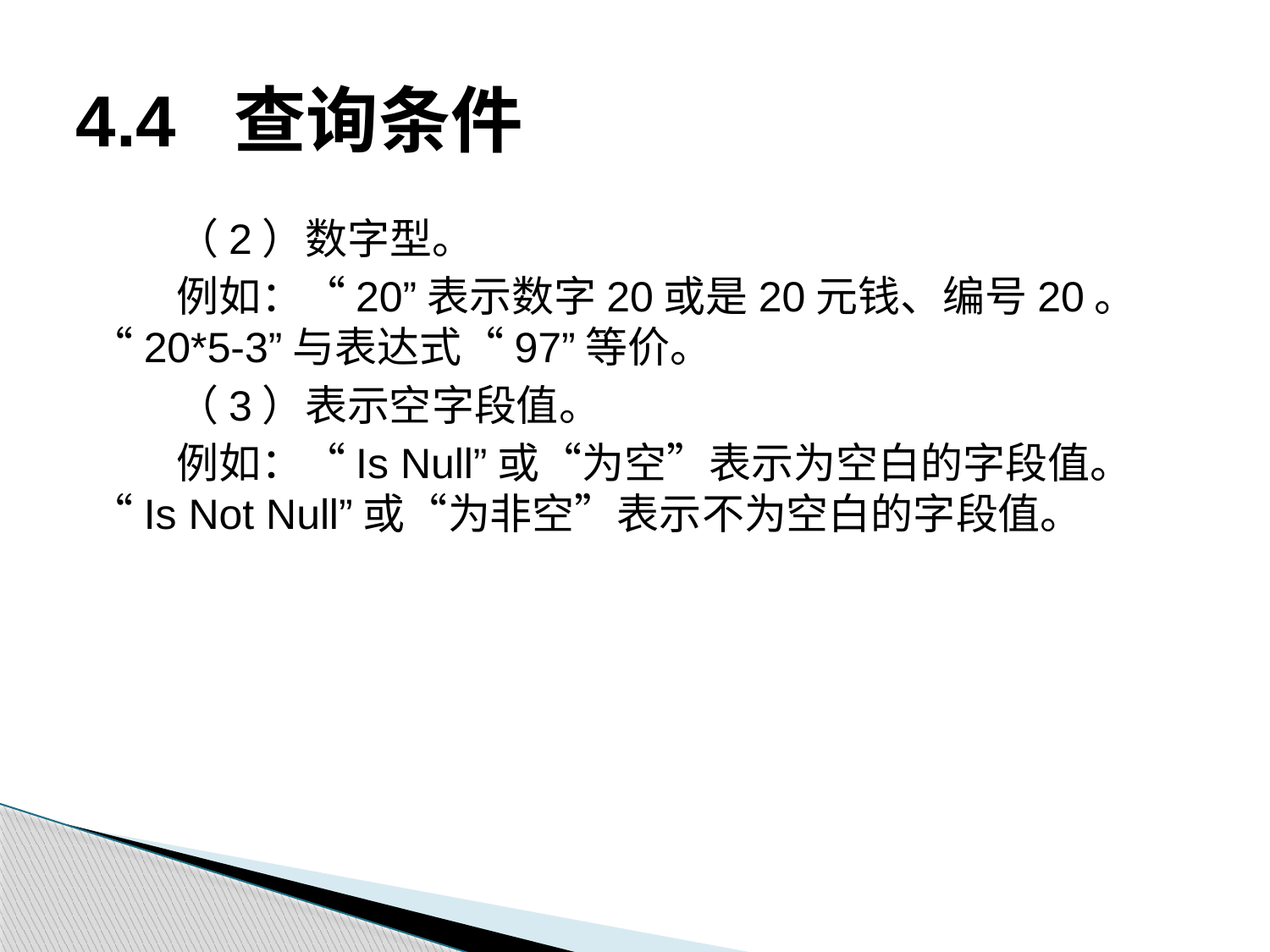

# 4.4  查询条件
（2）数字型。
例如：“20”表示数字20或是20元钱、编号20。“20*5-3”与表达式“97”等价。
（3）表示空字段值。
例如：“Is Null”或“为空”表示为空白的字段值。“Is Not Null”或“为非空”表示不为空白的字段值。